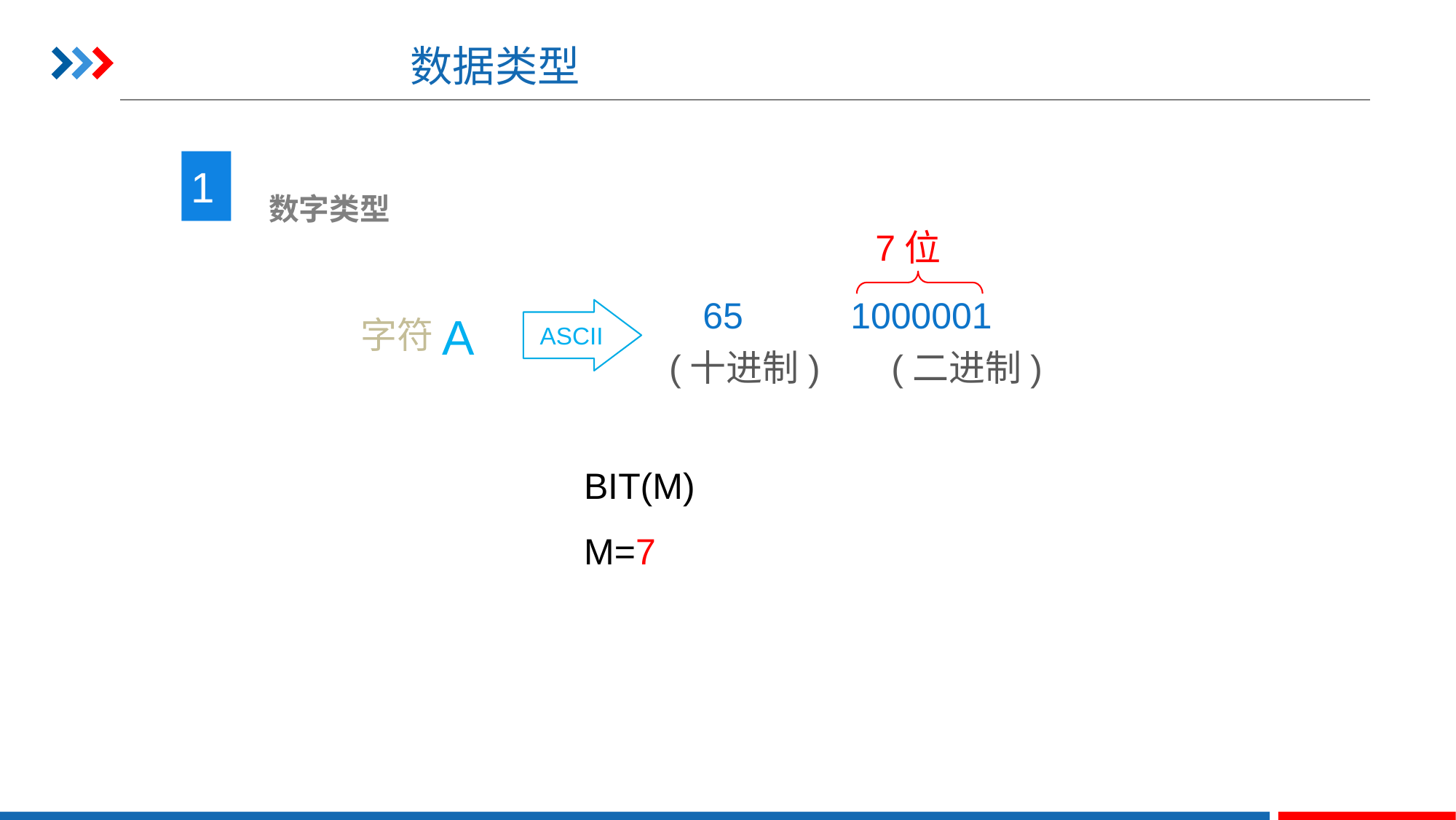

# 数据类型

1
  数字类型
7位

65
1000001

A
字符
ASCII
(十进制)       (二进制)
BIT(M)      M=7